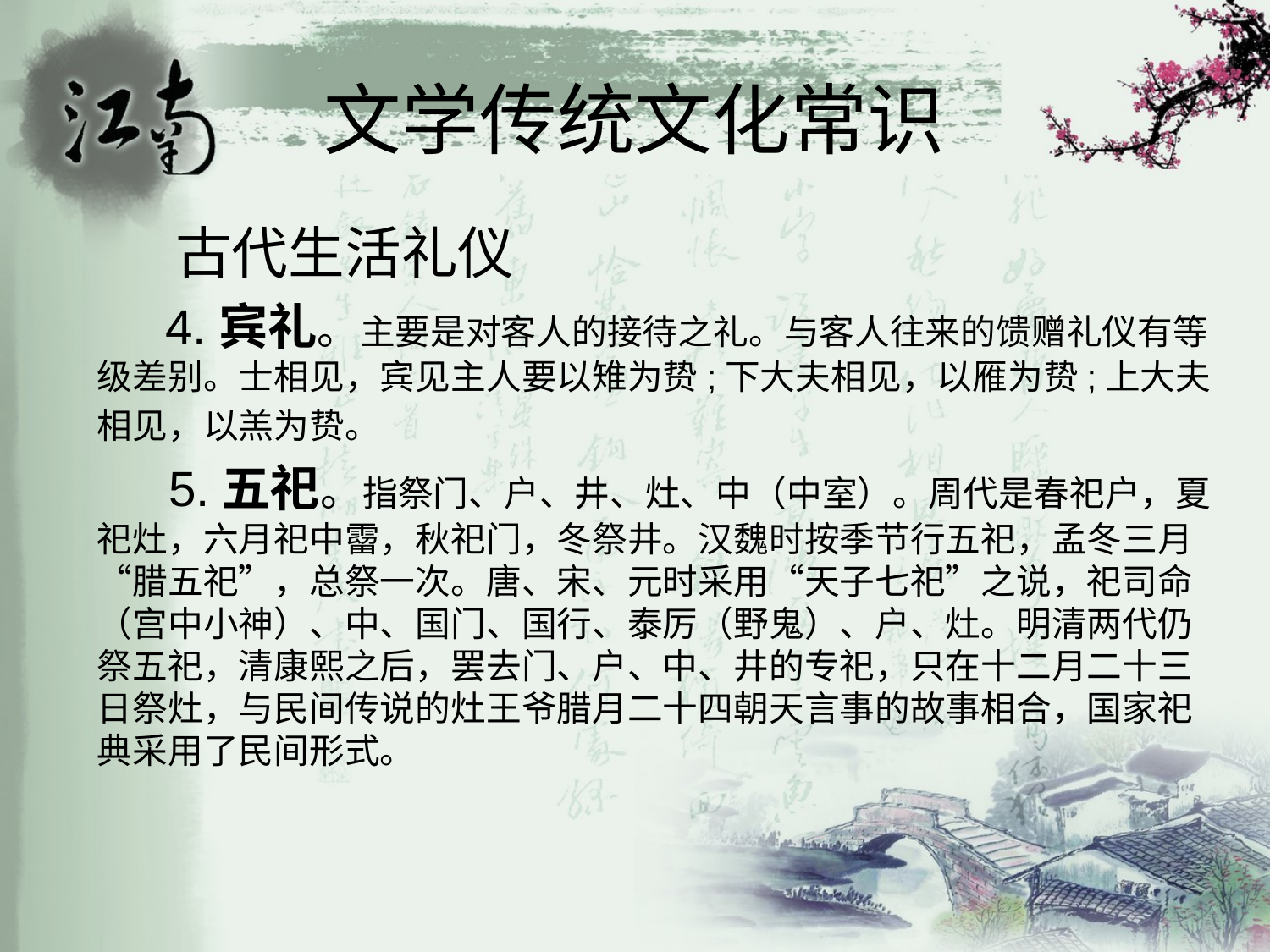

# 文学传统文化常识
      古代生活礼仪
       4.宾礼。主要是对客人的接待之礼。与客人往来的馈赠礼仪有等级差别。士相见，宾见主人要以雉为贽;下大夫相见，以雁为贽;上大夫相见，以羔为贽。
      5.五祀。指祭门、户、井、灶、中（中室）。周代是春祀户，夏祀灶，六月祀中霤，秋祀门，冬祭井。汉魏时按季节行五祀，孟冬三月“腊五祀”，总祭一次。唐、宋、元时采用“天子七祀”之说，祀司命（宫中小神）、中、国门、国行、泰厉（野鬼）、户、灶。明清两代仍祭五祀，清康熙之后，罢去门、户、中、井的专祀，只在十二月二十三日祭灶，与民间传说的灶王爷腊月二十四朝天言事的故事相合，国家祀典采用了民间形式。